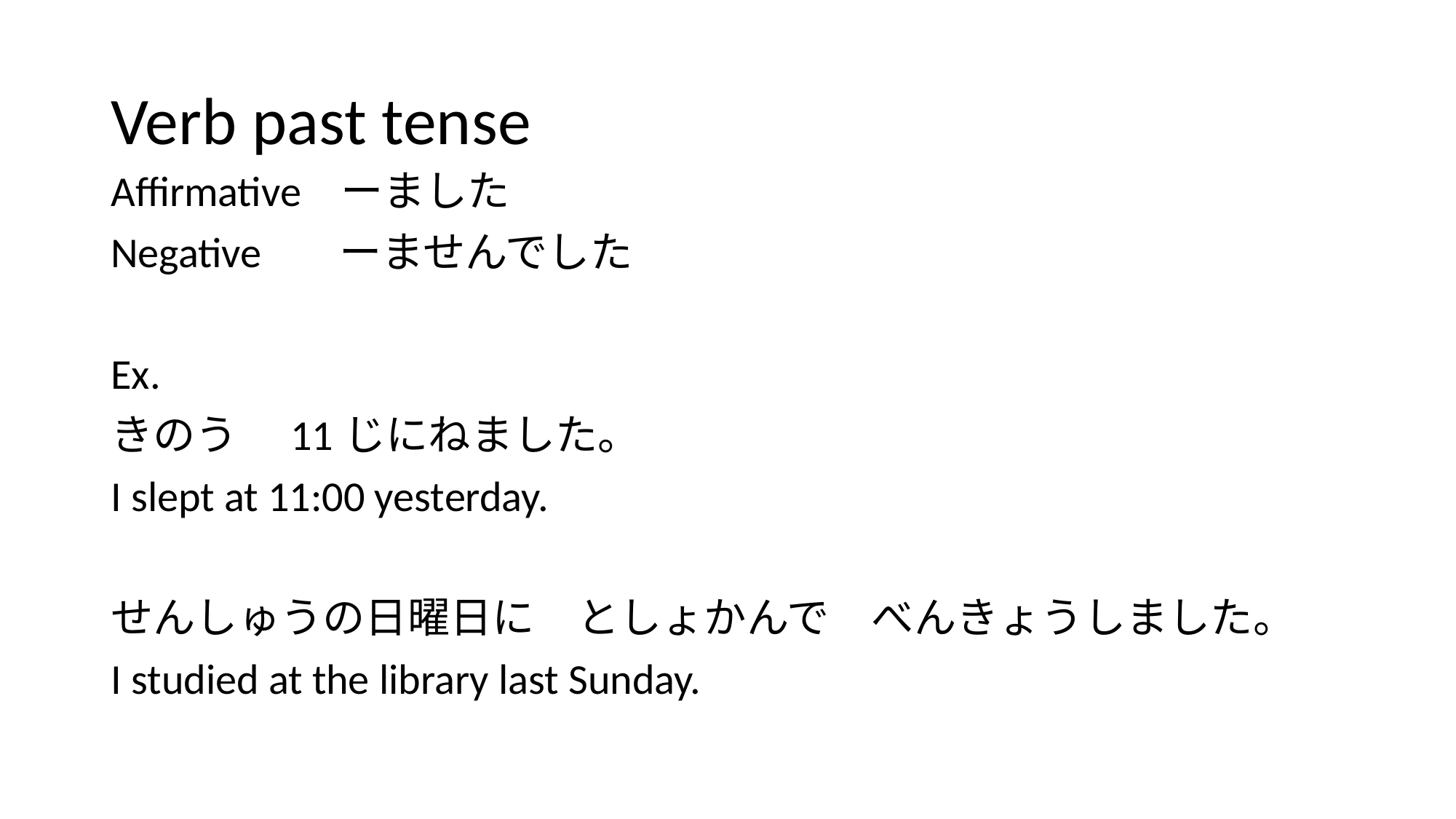

# Verb past tense
Affirmative   ーました
Negative       ーませんでした

Ex.
きのう　11じにねました。
I slept at 11:00 yesterday.

せんしゅうの日曜日に　としょかんで　べんきょうしました。
I studied at the library last Sunday.